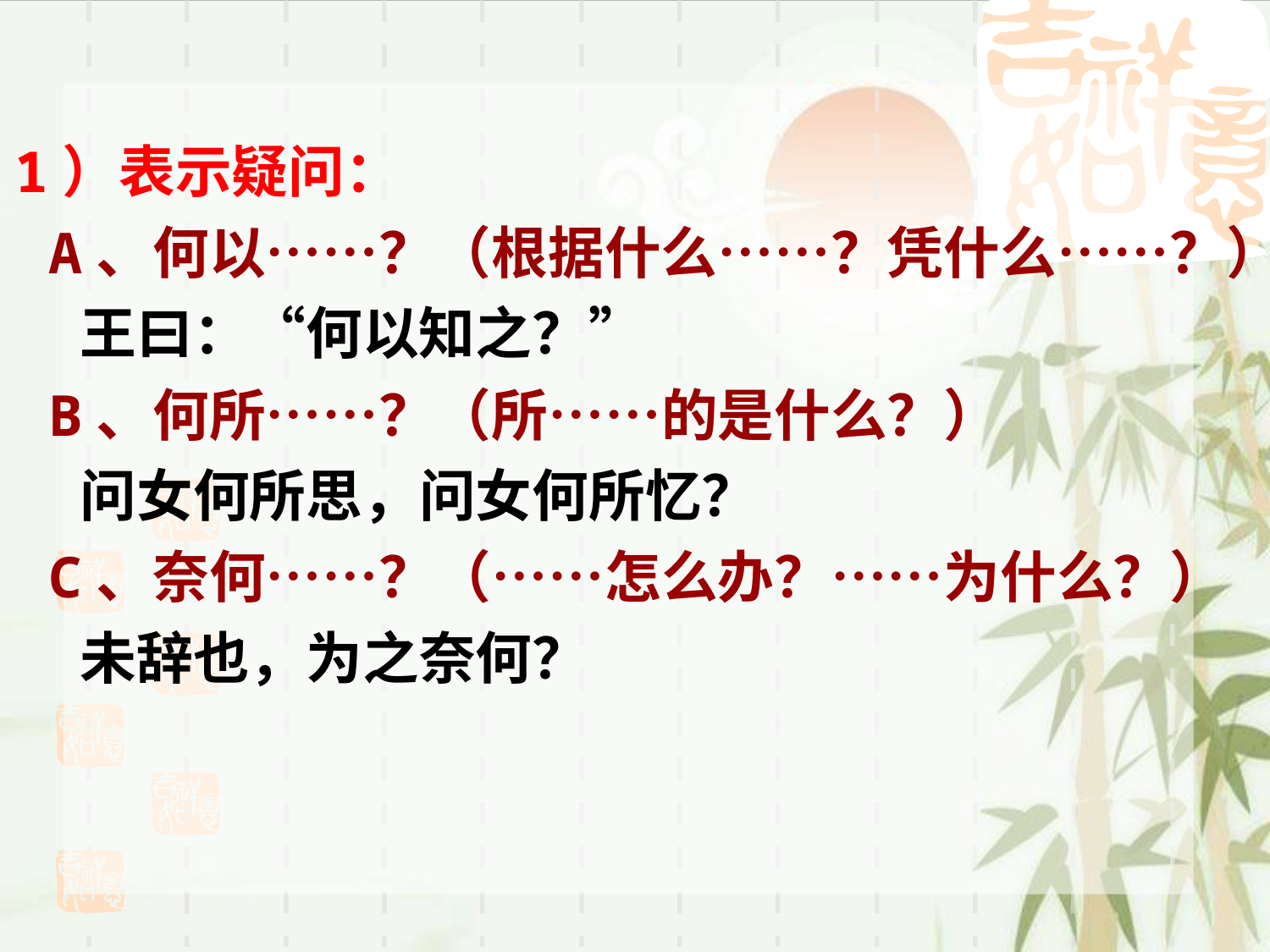

1）表示疑问：
 A、何以……？（根据什么……？凭什么……？）
    王曰：“何以知之？”
 B、何所……？（所……的是什么？）
    问女何所思，问女何所忆？
 C、奈何……？（……怎么办？……为什么？）
    未辞也，为之奈何？